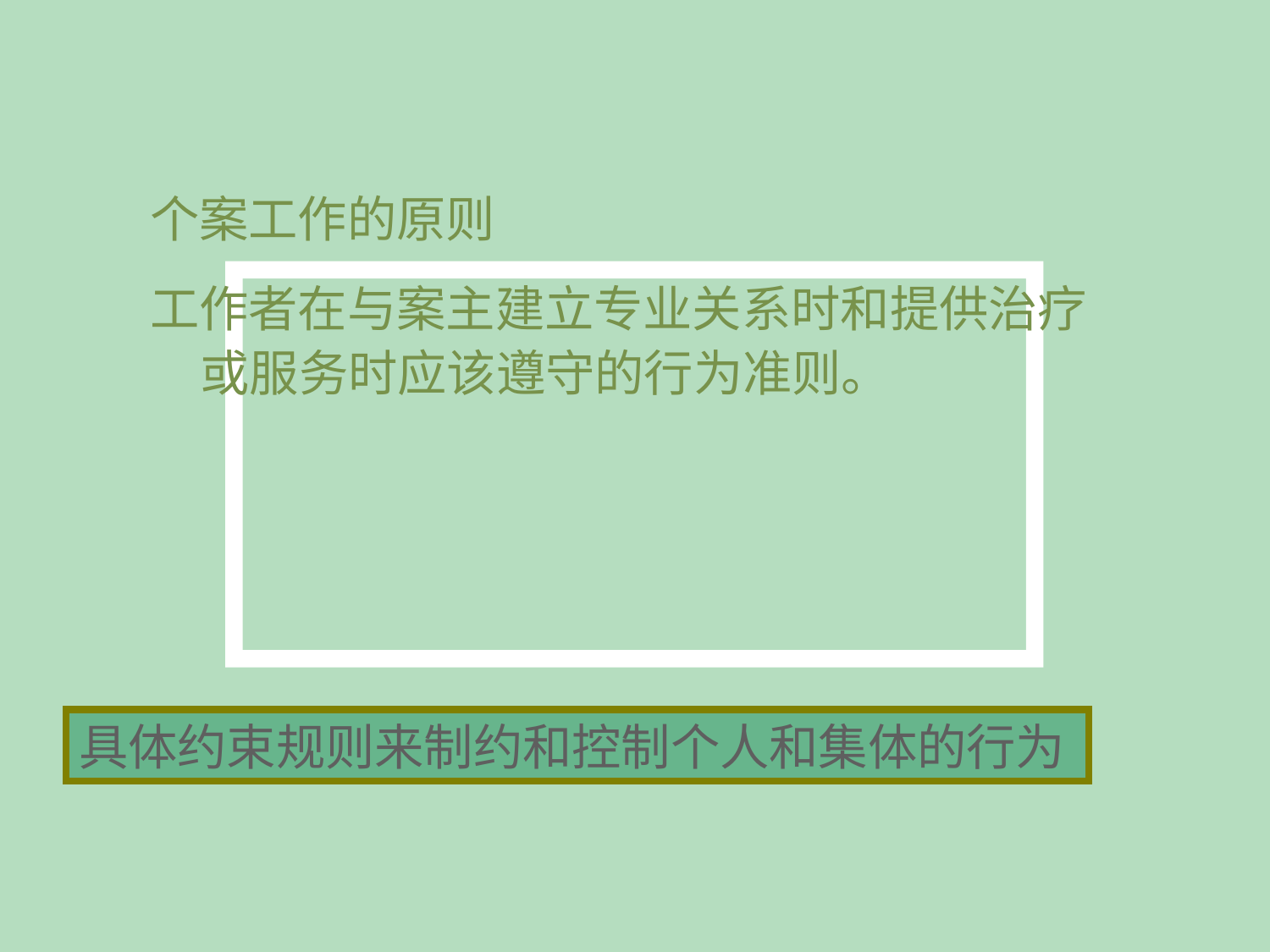

个案工作的原则
工作者在与案主建立专业关系时和提供治疗或服务时应该遵守的行为准则。
具体约束规则来制约和控制个人和集体的行为